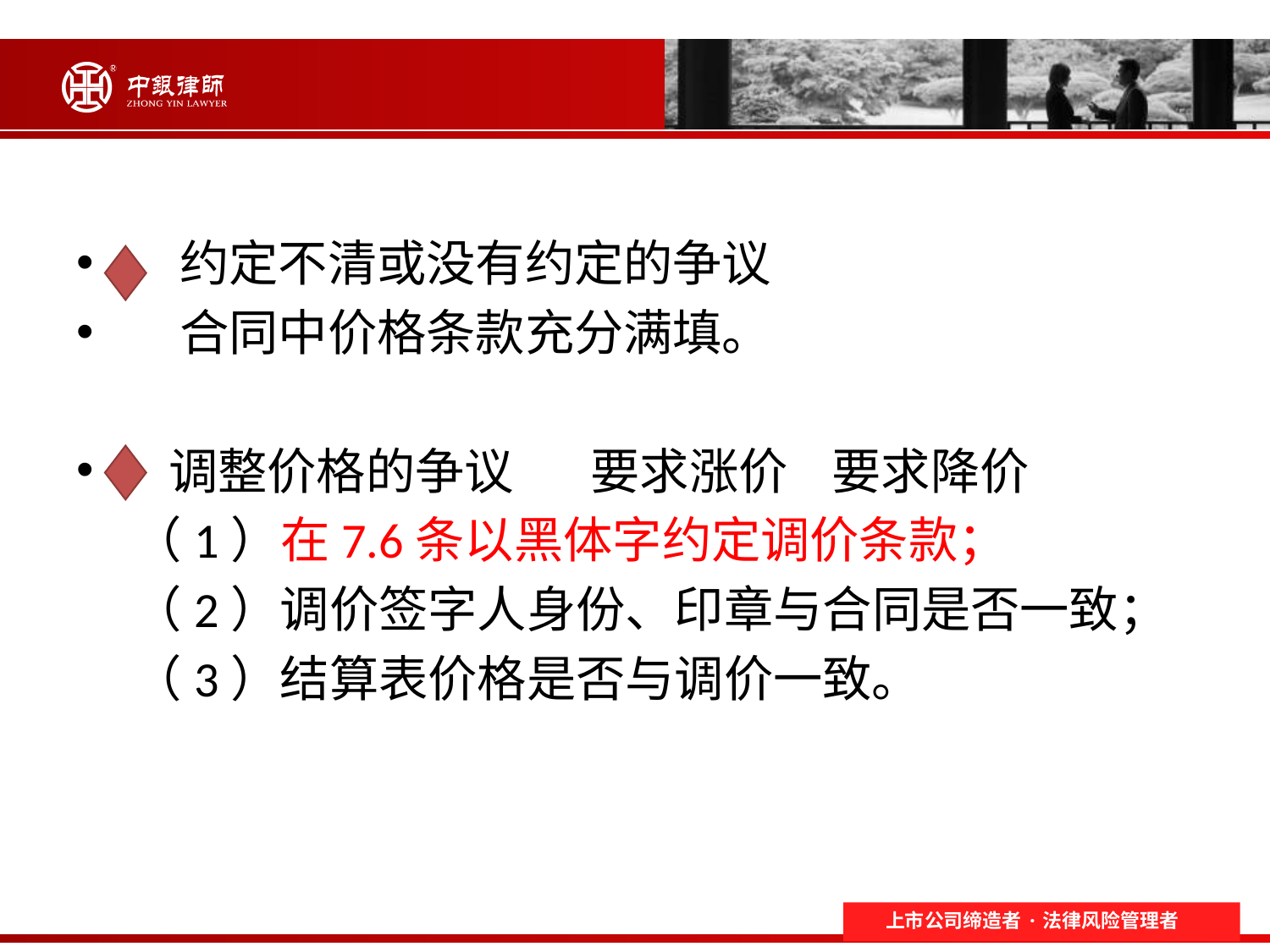

#
    约定不清或没有约定的争议
    合同中价格条款充分满填。

   调整价格的争议       要求涨价    要求降价
（1）在7.6条以黑体字约定调价条款；
（2）调价签字人身份、印章与合同是否一致；
（3）结算表价格是否与调价一致。